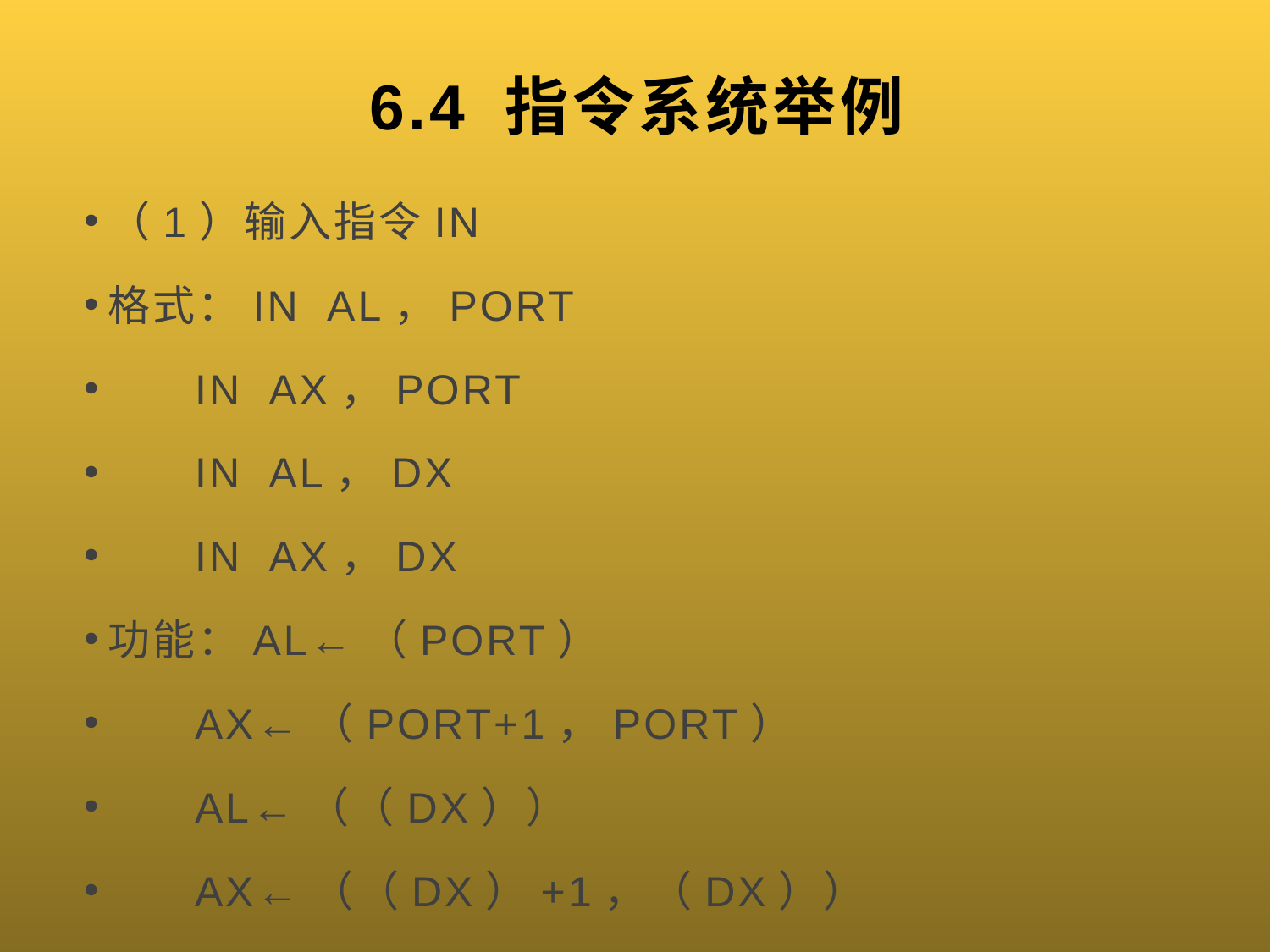

# 6.4 指令系统举例
（1）输入指令IN
格式：IN  AL，PORT
      IN  AX，PORT
      IN  AL，DX
      IN  AX，DX
功能：AL←（PORT）
      AX←（PORT+1，PORT）
      AL←（（DX））
      AX←（（DX）+1，（DX））